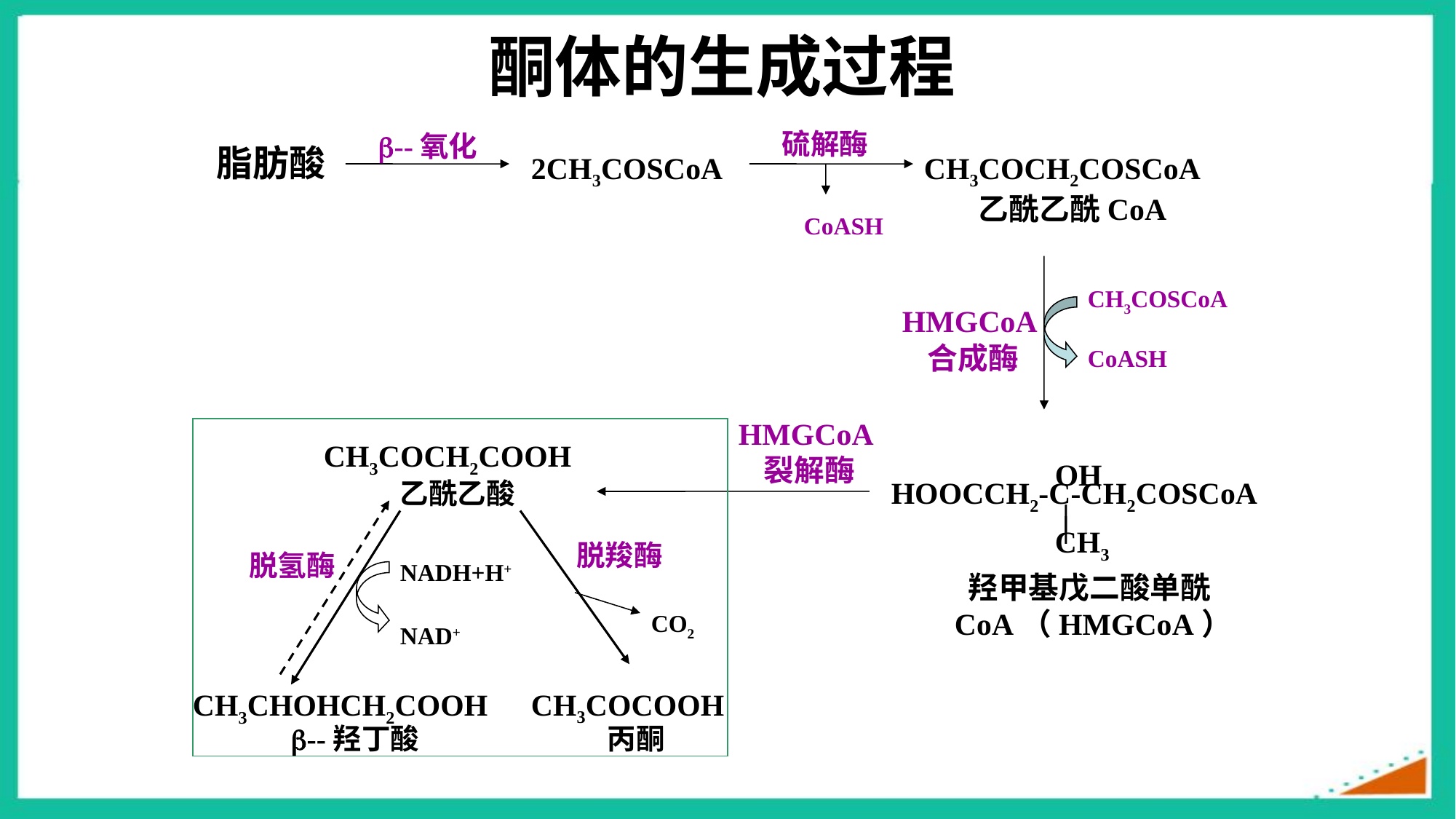

# 酮体的生成过程
硫解酶
β--氧化
脂肪酸
2CH3COSCoA
CH3COCH2COSCoA

乙酰乙酰CoA
CoASH

HMGCoA合成酶

CoASH
HMGCoA裂解酶

CH3COCH2COOH
乙酰乙酸

脱羧酶
脱氢酶
NADH+H+

CO2
NAD+
CH3COCOOH
CH3CHOHCH2COOH
丙酮
β--羟丁酸
羟甲基戊二酸单酰CoA（HMGCoA）
CH3COSCoA
OH
 |
HOOCCH2-C-CH2COSCoA
 |
CH3